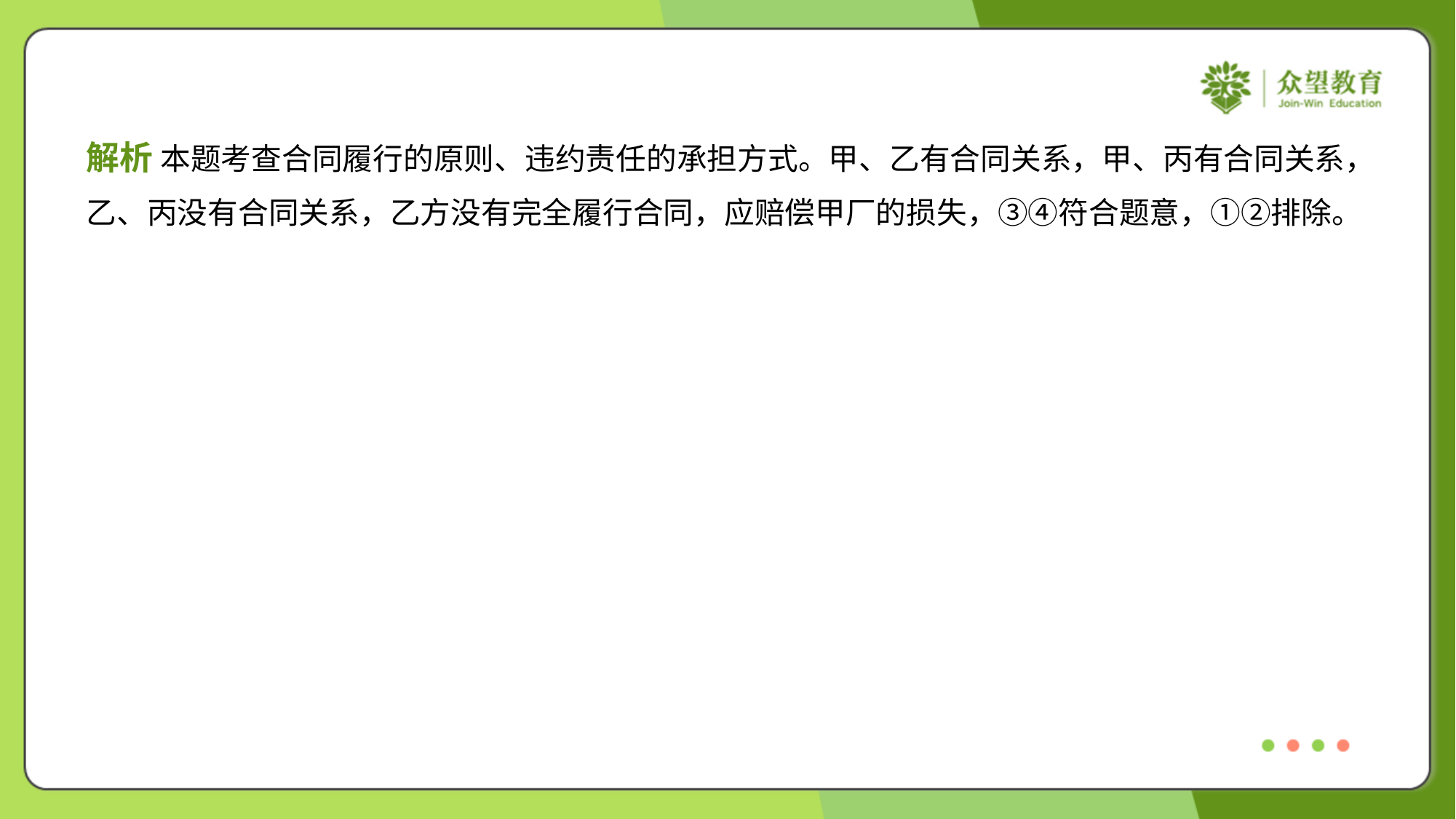

解析 本题考查合同履行的原则、违约责任的承担方式。甲、乙有合同关系，甲、丙有合同关系，
乙、丙没有合同关系，乙方没有完全履行合同，应赔偿甲厂的损失，③④符合题意，①②排除。